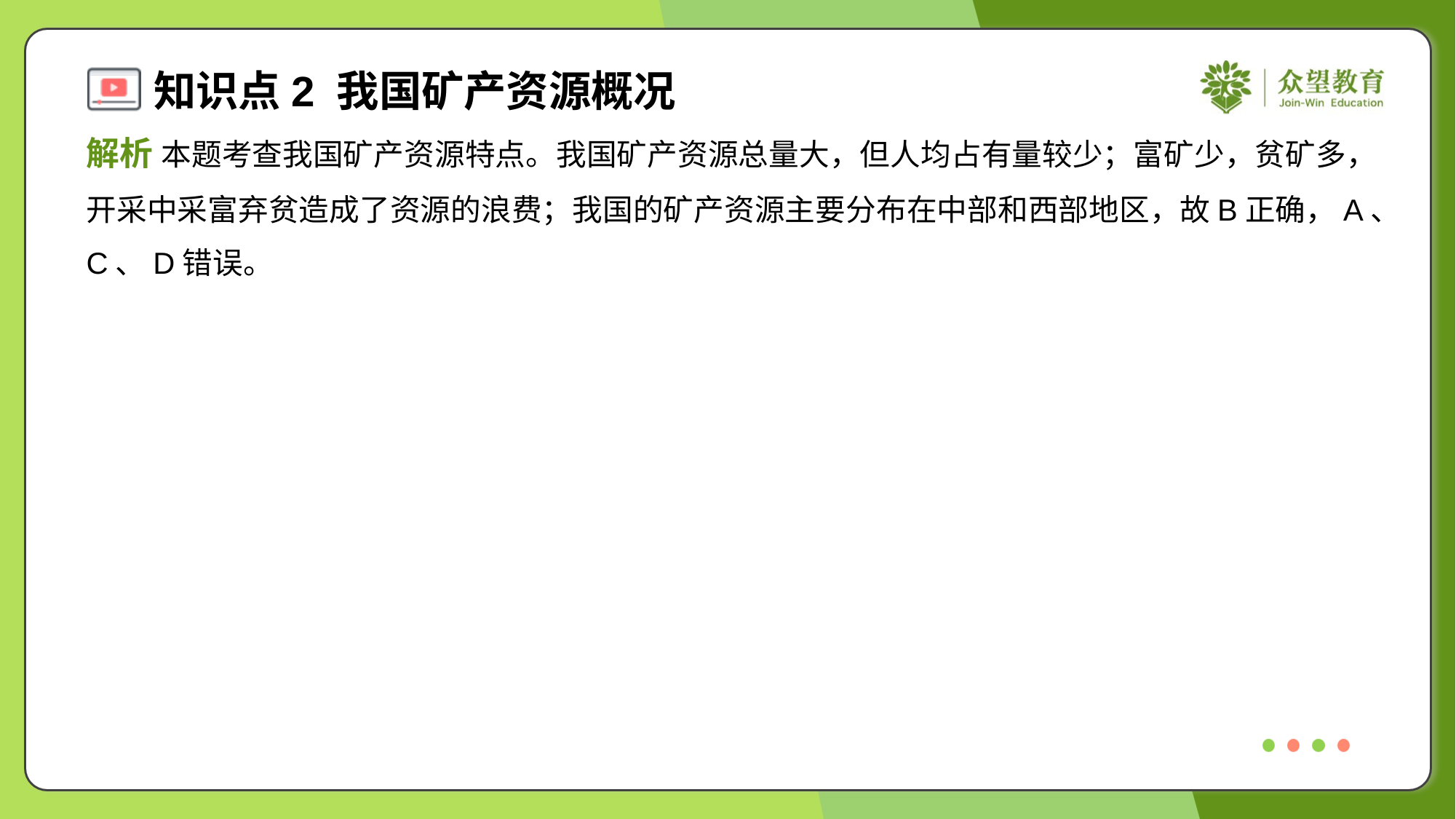

解析 本题考查我国矿产资源特点。我国矿产资源总量大，但人均占有量较少；富矿少，贫矿多，
开采中采富弃贫造成了资源的浪费；我国的矿产资源主要分布在中部和西部地区，故B正确，A、
C、D错误。